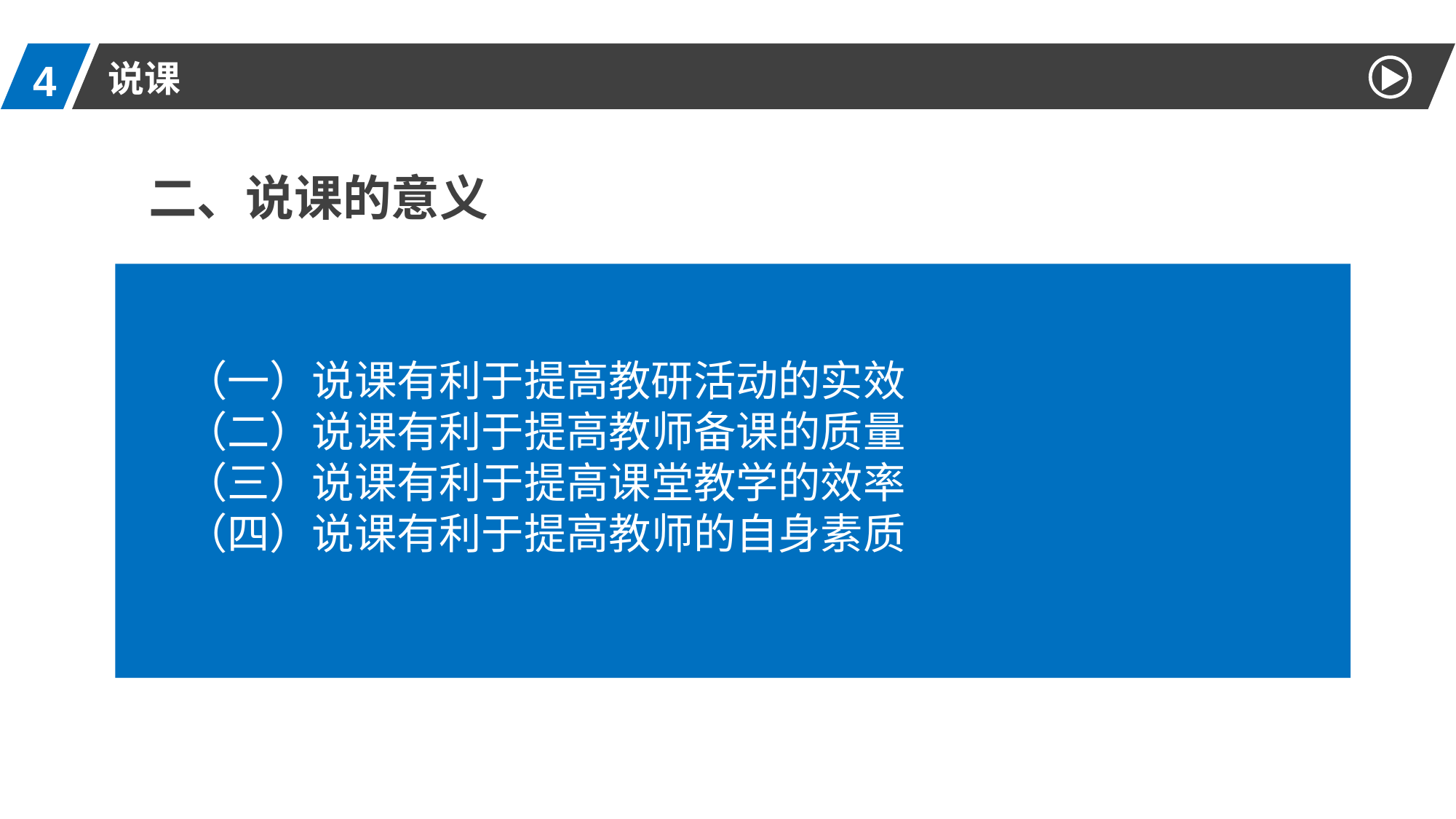

4
说课

 二、说课的意义

（一）说课有利于提高教研活动的实效
（二）说课有利于提高教师备课的质量
（三）说课有利于提高课堂教学的效率
（四）说课有利于提高教师的自身素质